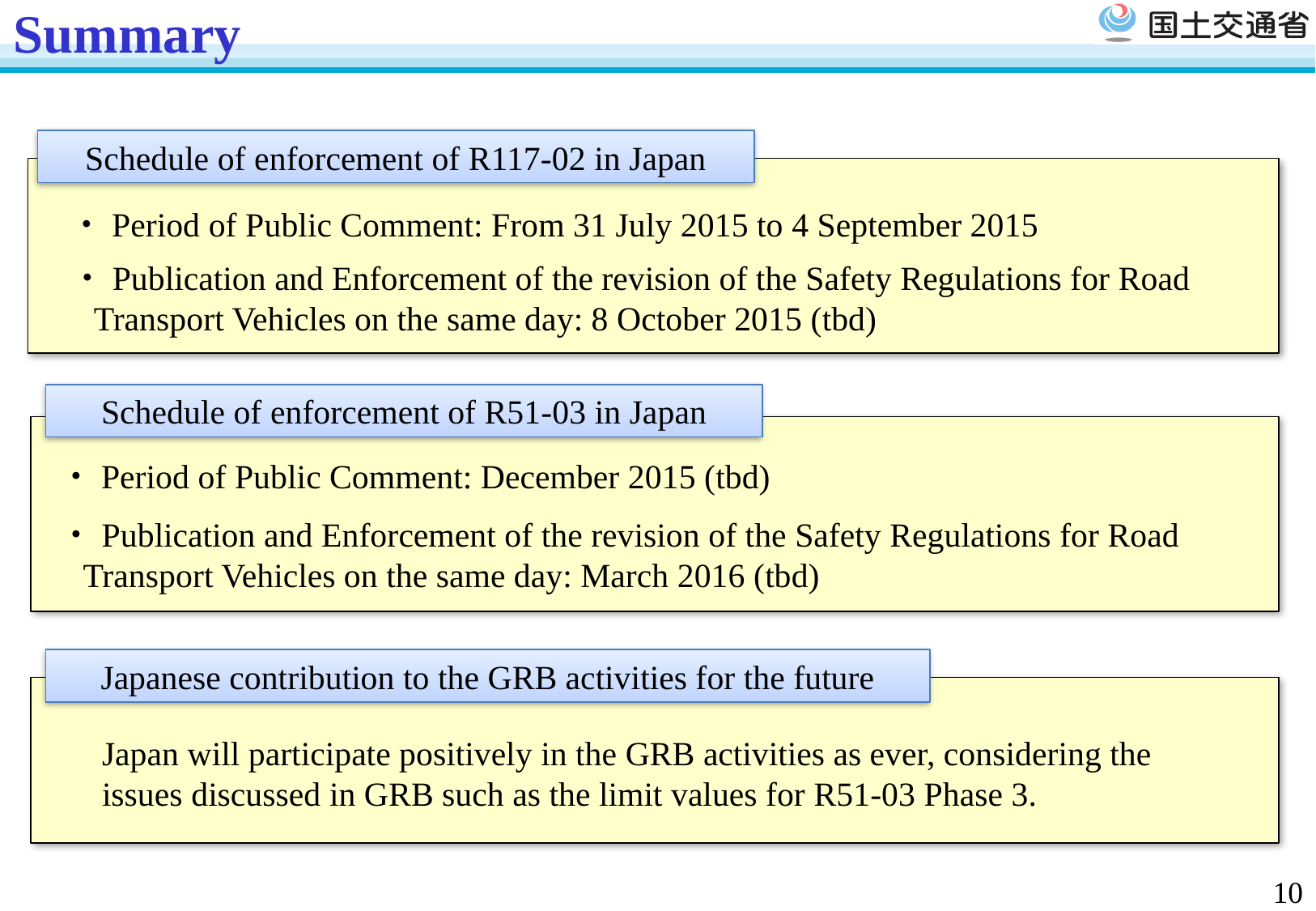

# Summary
Schedule of enforcement of R117-02 in Japan

・Period of Public Comment: From 31 July 2015 to 4 September 2015
・Publication and Enforcement of the revision of the Safety Regulations for Road Transport Vehicles on the same day: 8 October 2015 (tbd)
Schedule of enforcement of R51-03 in Japan

・Period of Public Comment: December 2015 (tbd)
・Publication and Enforcement of the revision of the Safety Regulations for Road Transport Vehicles on the same day: March 2016 (tbd)
Japanese contribution to the GRB activities for the future

Japan will participate positively in the GRB activities as ever, considering the issues discussed in GRB such as the limit values for R51-03 Phase 3.
10